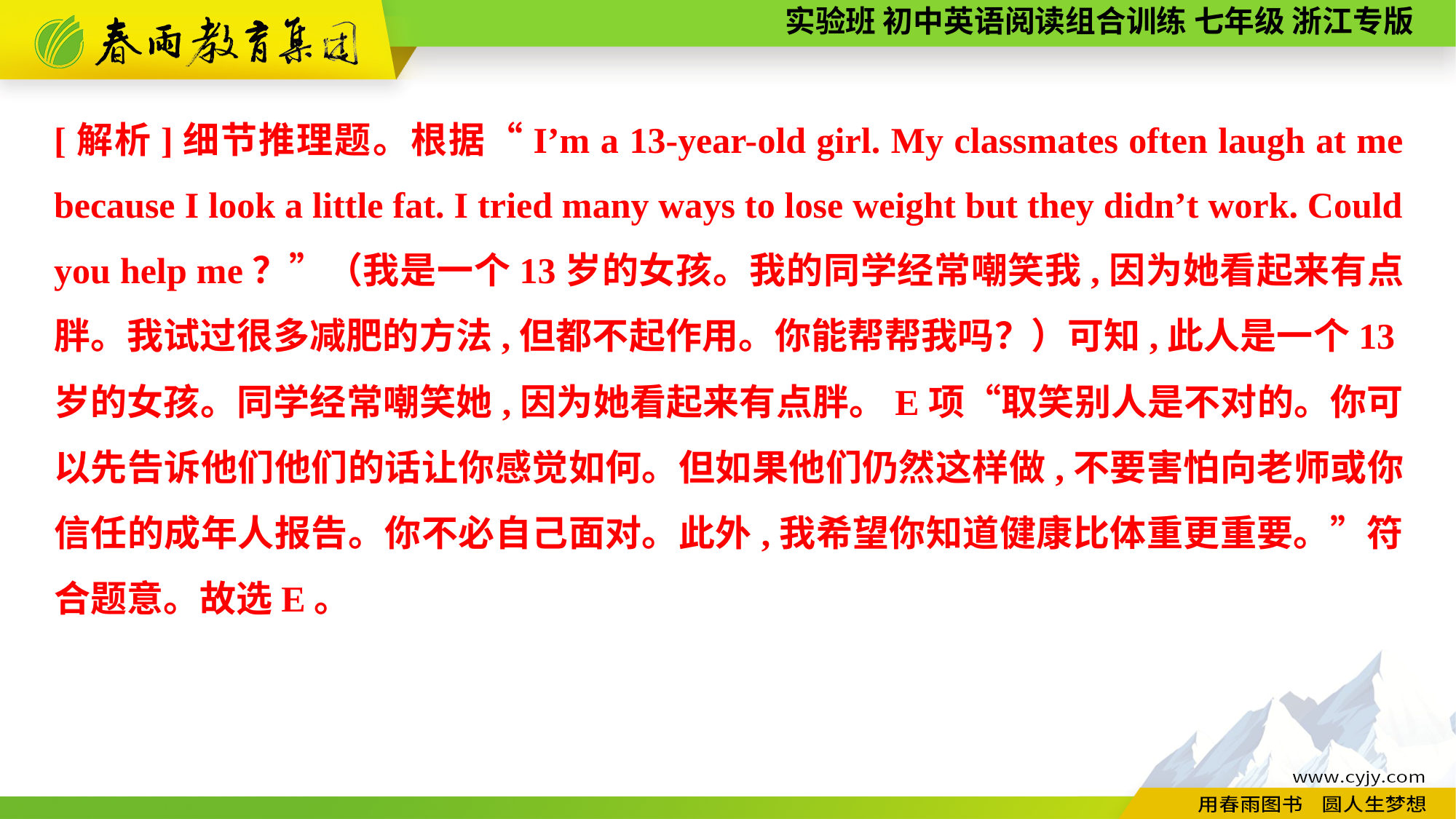

[解析]细节推理题。根据“I’m a 13-year-old girl. My classmates often laugh at me because I look a little fat. I tried many ways to lose weight but they didn’t work. Could you help me？”（我是一个13岁的女孩。我的同学经常嘲笑我,因为她看起来有点胖。我试过很多减肥的方法,但都不起作用。你能帮帮我吗？）可知,此人是一个13岁的女孩。同学经常嘲笑她,因为她看起来有点胖。E项“取笑别人是不对的。你可以先告诉他们他们的话让你感觉如何。但如果他们仍然这样做,不要害怕向老师或你信任的成年人报告。你不必自己面对。此外,我希望你知道健康比体重更重要。”符合题意。故选E。